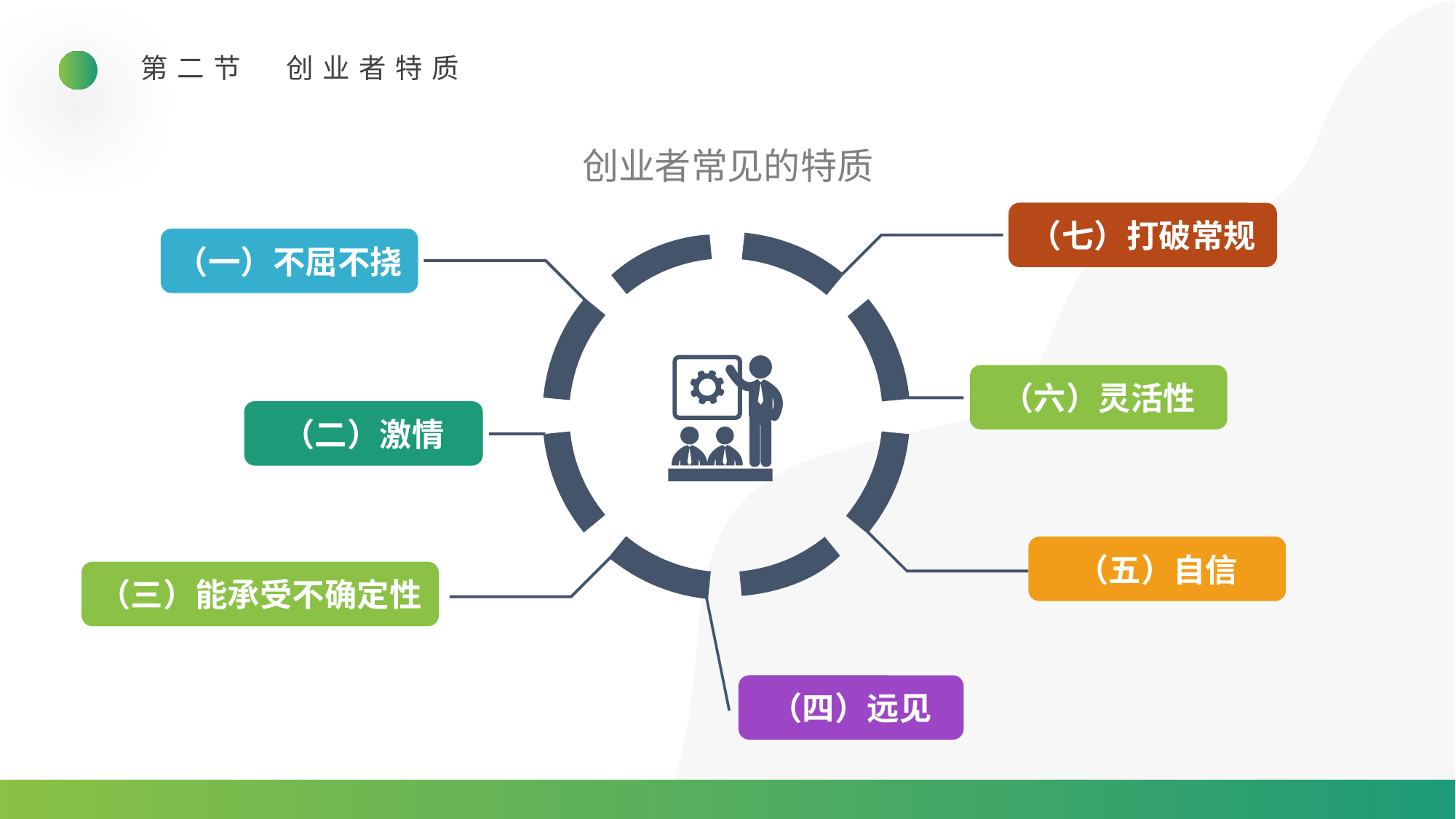

第二节　创业者特质
创业者常见的特质
（七）打破常规
（一）不屈不挠

（六）灵活性
（二）激情

（五）自信

（三）能承受不确定性
（四）远见